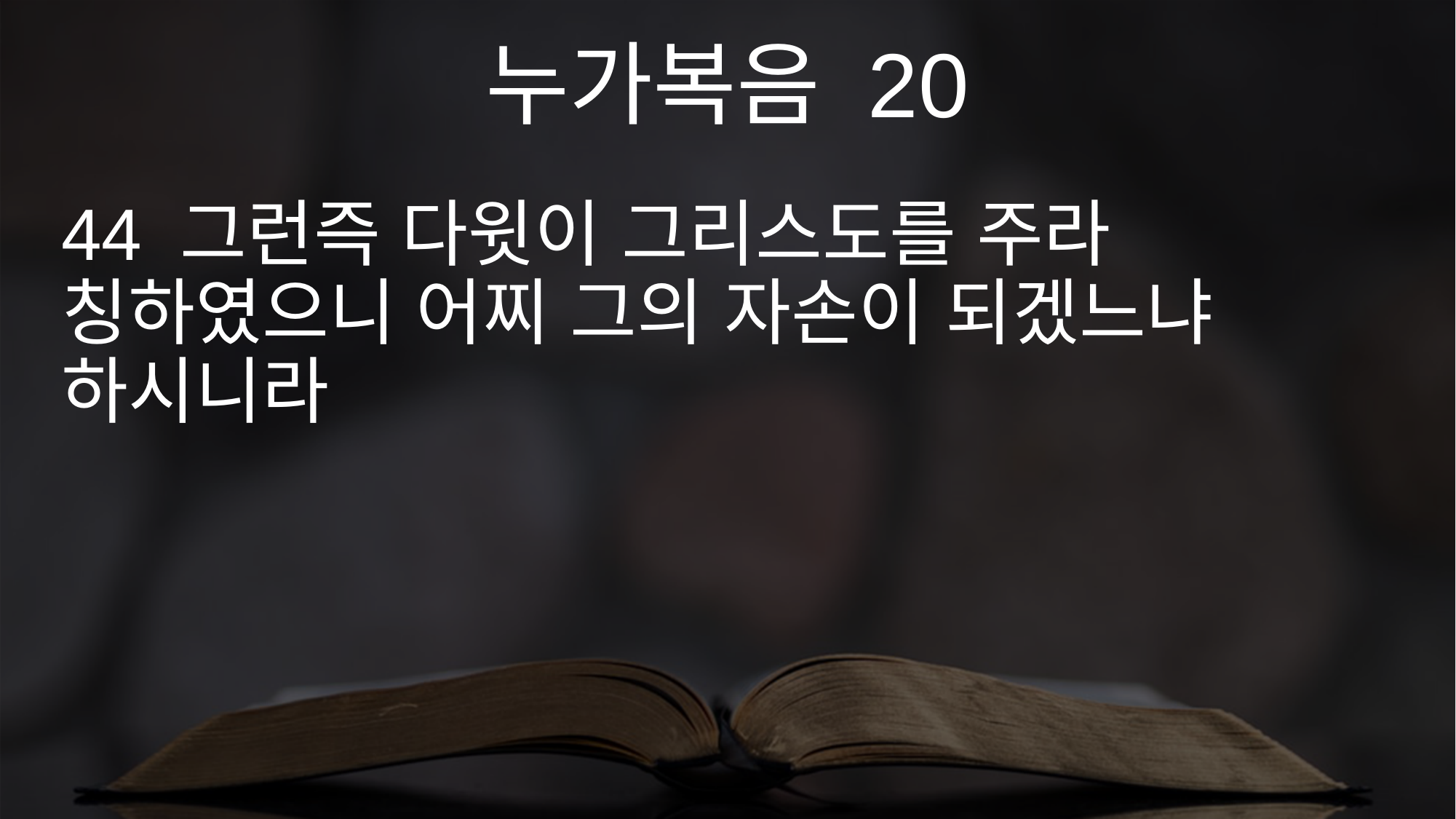

누가복음 20
44 그런즉 다윗이 그리스도를 주라 칭하였으니 어찌 그의 자손이 되겠느냐 하시니라